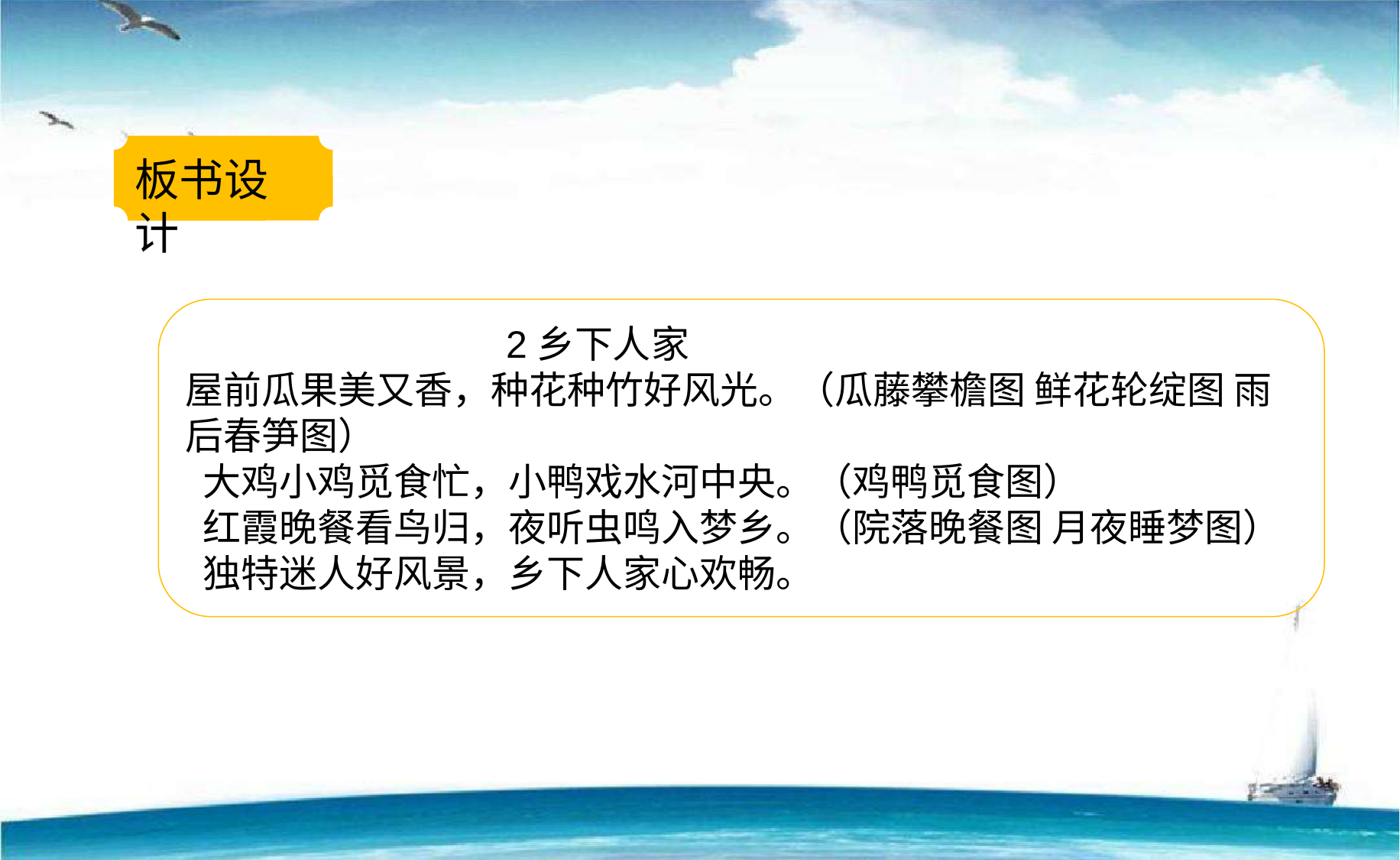

板书设计
                              2乡下人家
屋前瓜果美又香，种花种竹好风光。（瓜藤攀檐图 鲜花轮绽图 雨后春笋图）
 大鸡小鸡觅食忙，小鸭戏水河中央。（鸡鸭觅食图）
 红霞晚餐看鸟归，夜听虫鸣入梦乡。（院落晚餐图 月夜睡梦图）
 独特迷人好风景，乡下人家心欢畅。